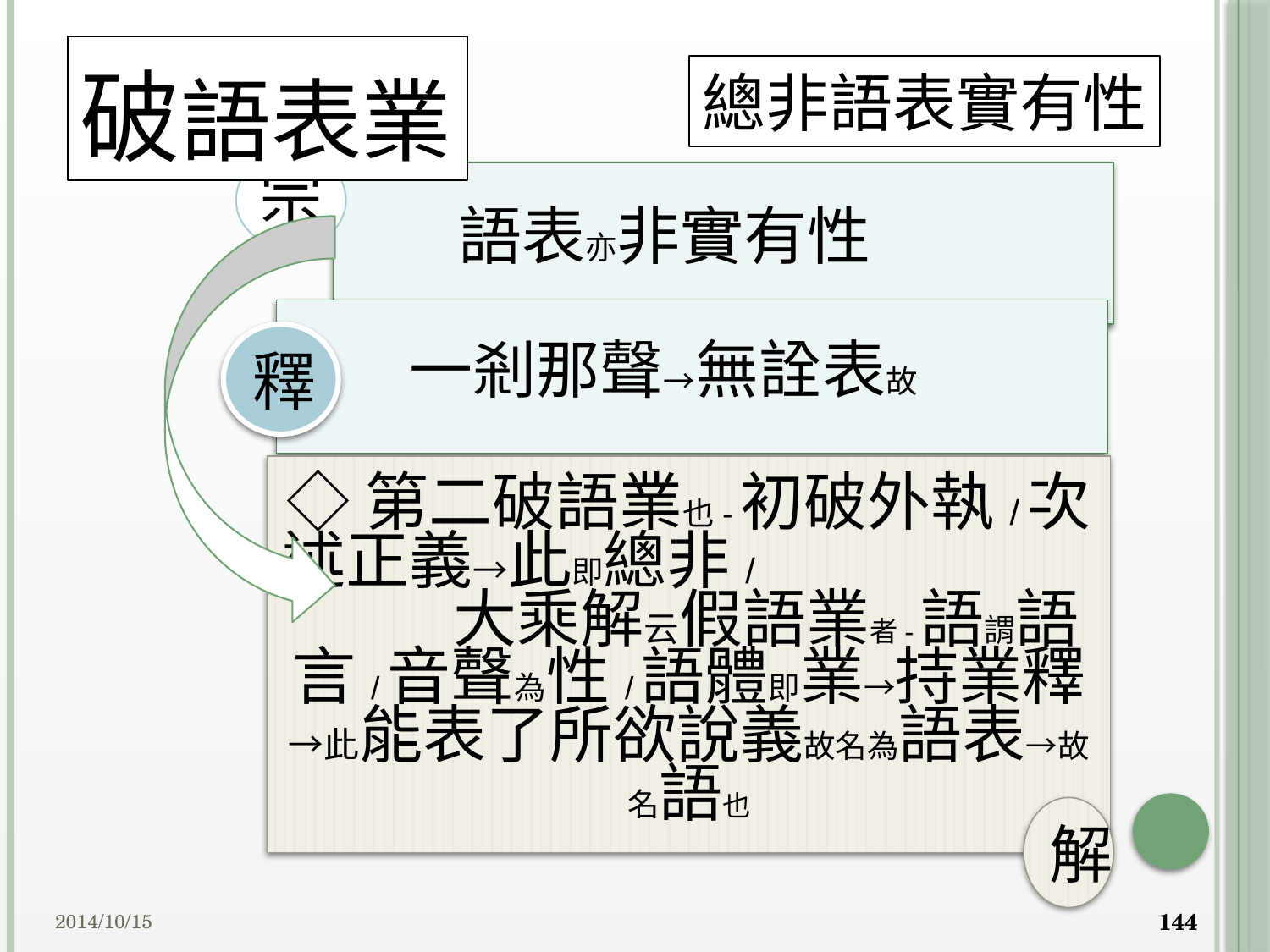

# 破語表業
語表亦非實有性
一剎那聲→無詮表故
宗
總非語表實有性

釋
◇第二破語業也-初破外執/次述正義→此即總非/                                                   大乘解云假語業者-語謂語言/音聲為性/語體即業→持業釋→此能表了所欲說義故名為語表→故名語也
解
2014/10/15
144